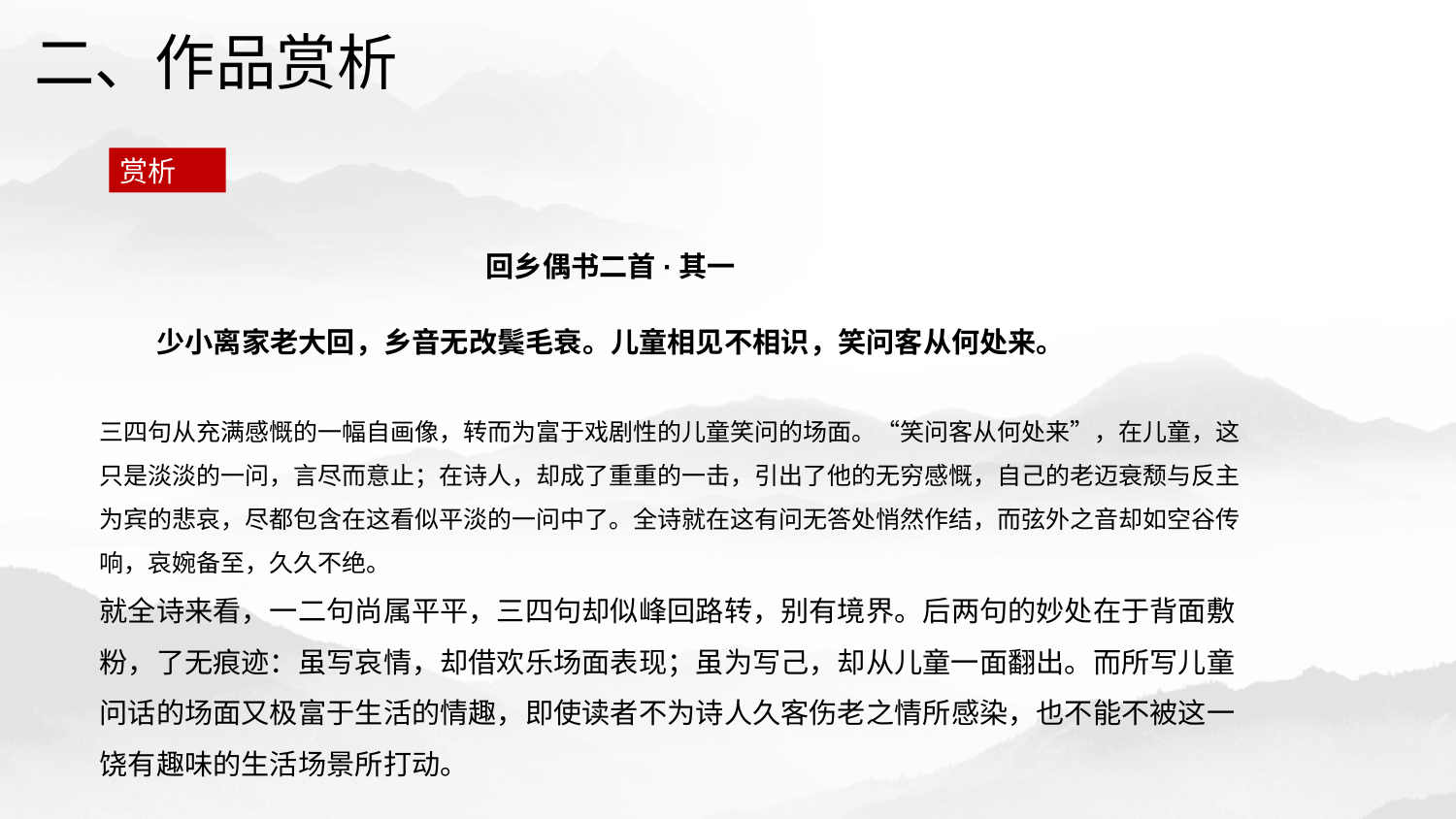

二、作品赏析
赏析
回乡偶书二首·其一
少小离家老大回，乡音无改鬓毛衰。儿童相见不相识，笑问客从何处来。
三四句从充满感慨的一幅自画像，转而为富于戏剧性的儿童笑问的场面。“笑问客从何处来”，在儿童，这只是淡淡的一问，言尽而意止；在诗人，却成了重重的一击，引出了他的无穷感慨，自己的老迈衰颓与反主为宾的悲哀，尽都包含在这看似平淡的一问中了。全诗就在这有问无答处悄然作结，而弦外之音却如空谷传响，哀婉备至，久久不绝。
就全诗来看，一二句尚属平平，三四句却似峰回路转，别有境界。后两句的妙处在于背面敷粉，了无痕迹：虽写哀情，却借欢乐场面表现；虽为写己，却从儿童一面翻出。而所写儿童问话的场面又极富于生活的情趣，即使读者不为诗人久客伤老之情所感染，也不能不被这一饶有趣味的生活场景所打动。